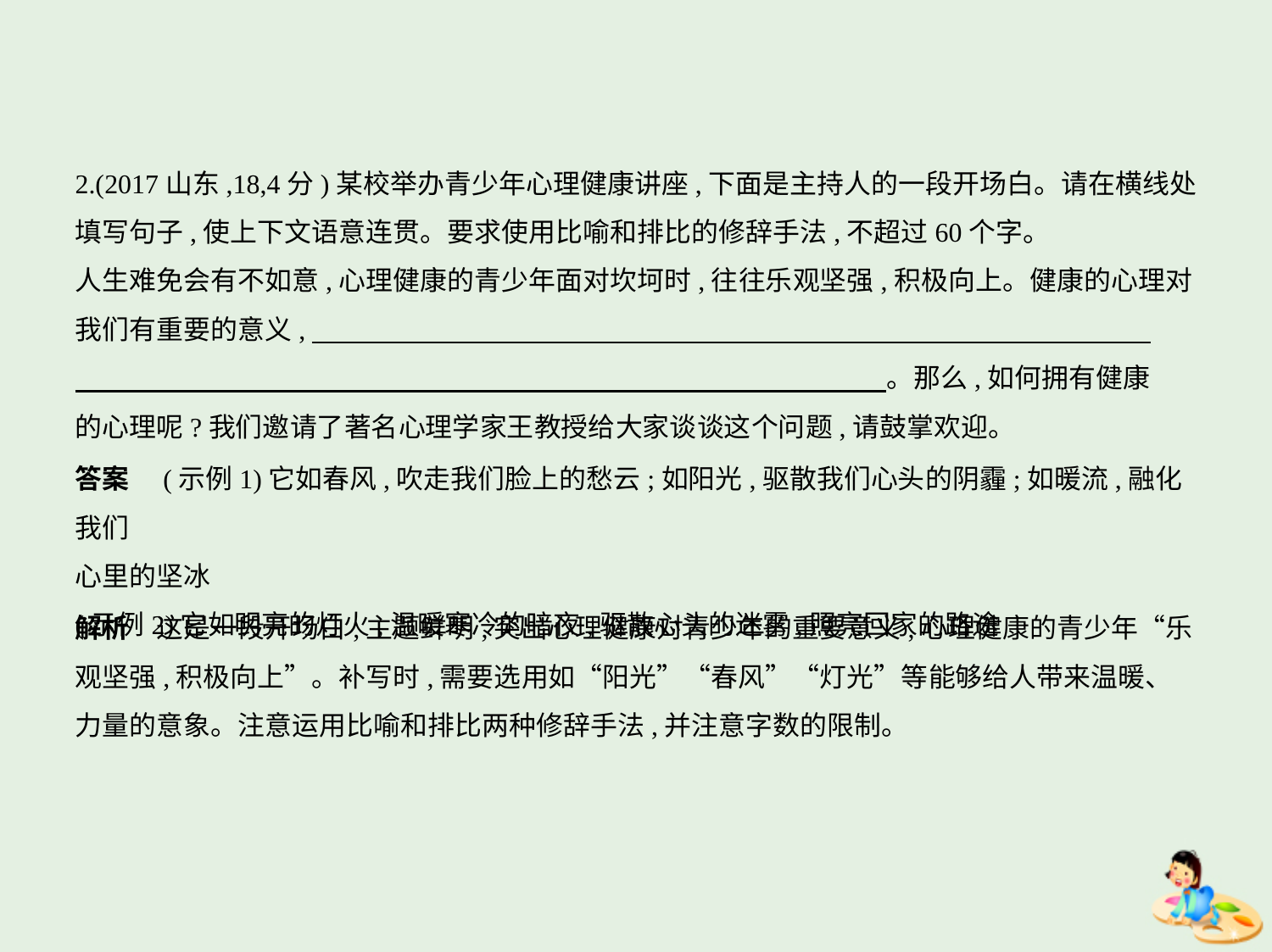

2.(2017山东,18,4分)某校举办青少年心理健康讲座,下面是主持人的一段开场白。请在横线处
填写句子,使上下文语意连贯。要求使用比喻和排比的修辞手法,不超过60个字。
人生难免会有不如意,心理健康的青少年面对坎坷时,往往乐观坚强,积极向上。健康的心理对
我们有重要的意义,　　　　　　　　　　　　　　　　　　　　　　　　　　　　　　    
　　　　　　　　　　　　　　　　　　　　　　　　　　　　　    。那么,如何拥有健康
的心理呢?我们邀请了著名心理学家王教授给大家谈谈这个问题,请鼓掌欢迎。
答案　(示例1)它如春风,吹走我们脸上的愁云;如阳光,驱散我们心头的阴霾;如暖流,融化我们
心里的坚冰
(示例2)它如明亮的灯火,温暖寒冷的暗夜,驱散心头的迷雾,照亮回家的路途
解析　这是一段开场白,主题鲜明,突出心理健康对青少年的重要意义,心理健康的青少年“乐
观坚强,积极向上”。补写时,需要选用如“阳光”“春风”“灯光”等能够给人带来温暖、
力量的意象。注意运用比喻和排比两种修辞手法,并注意字数的限制。